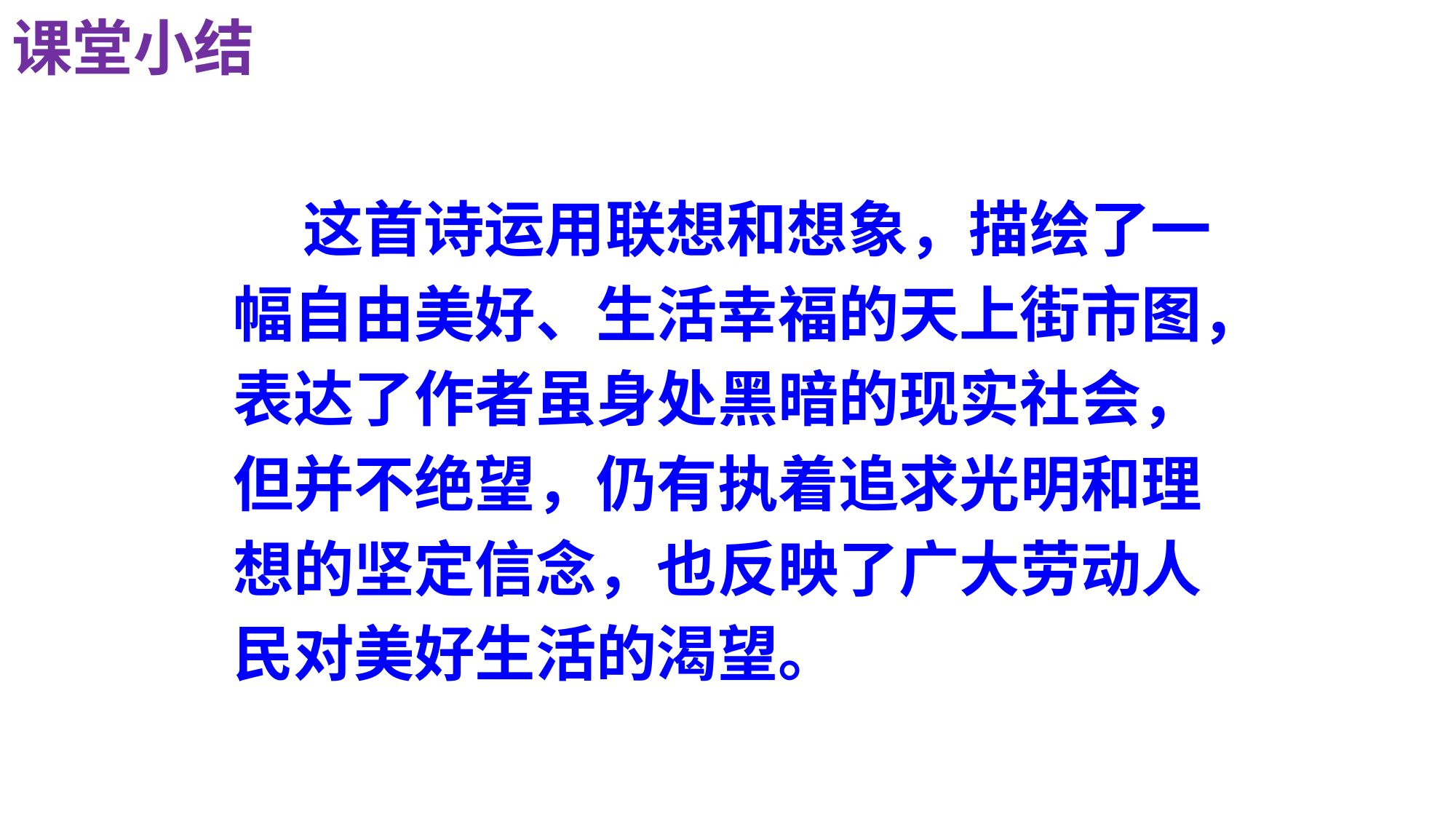

课堂小结
    这首诗运用联想和想象，描绘了一幅自由美好、生活幸福的天上街市图，表达了作者虽身处黑暗的现实社会，但并不绝望，仍有执着追求光明和理想的坚定信念，也反映了广大劳动人民对美好生活的渴望。